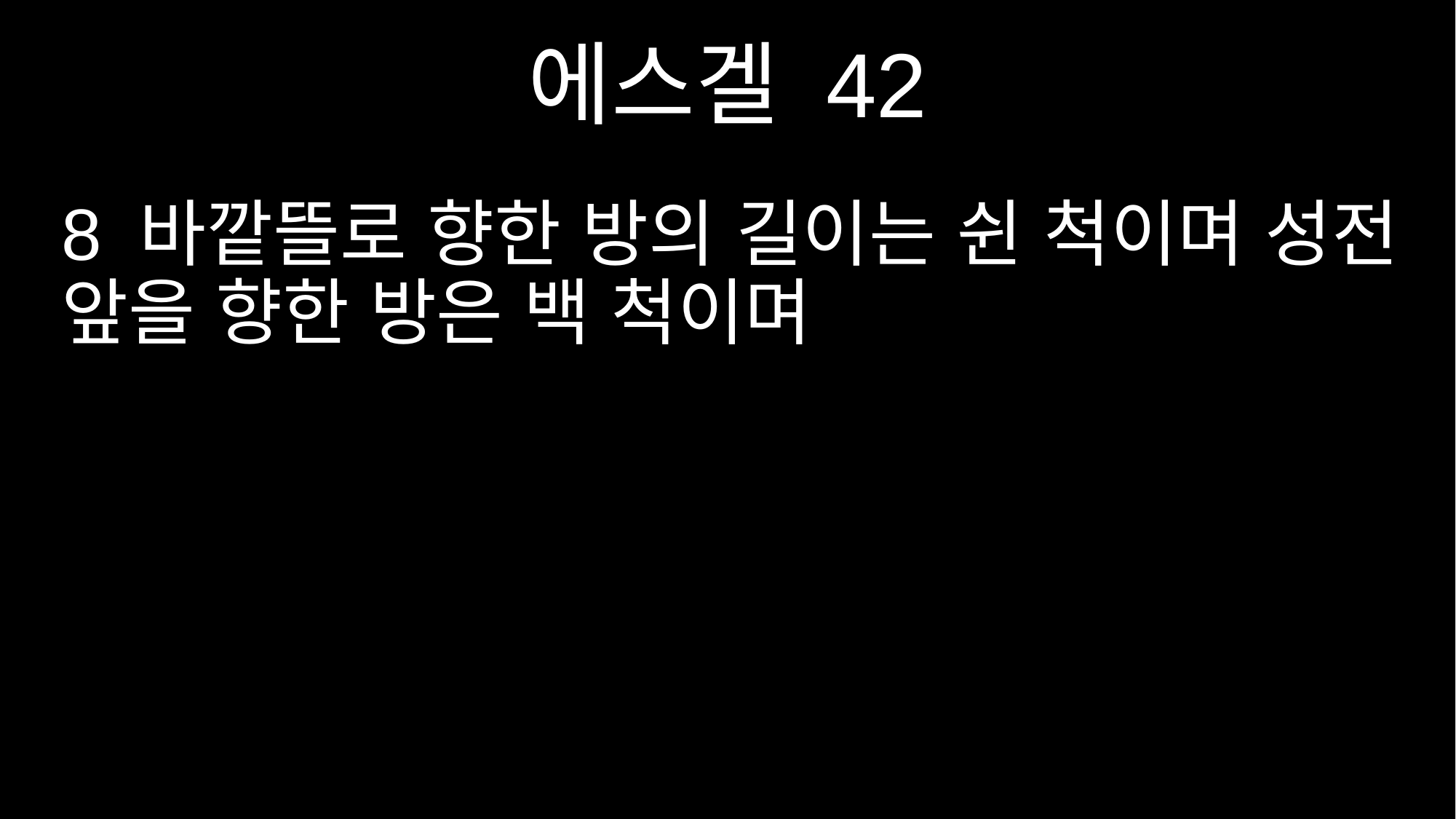

에스겔 42
8 바깥뜰로 향한 방의 길이는 쉰 척이며 성전 앞을 향한 방은 백 척이며